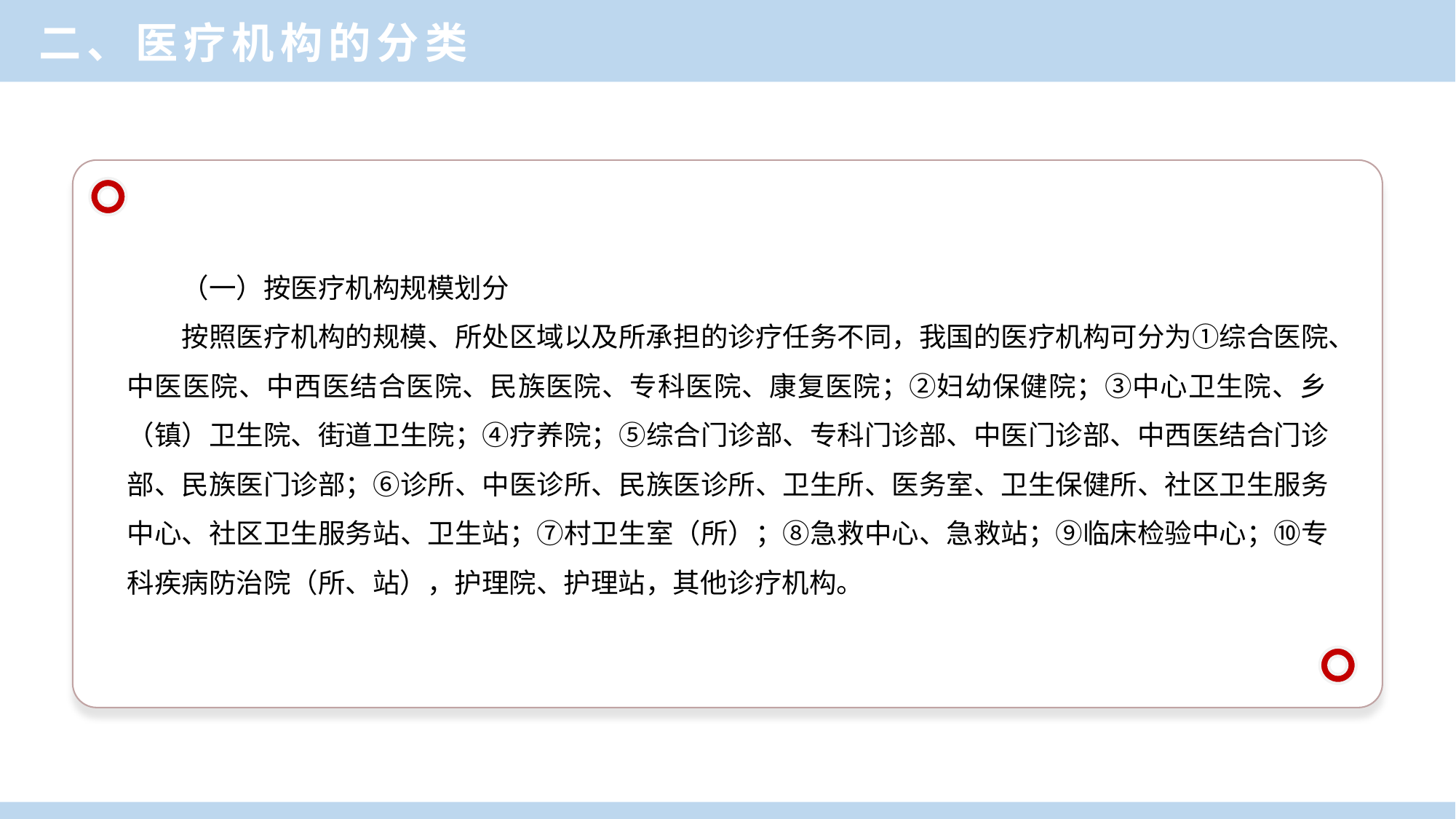

二、医疗机构的分类

（一）按医疗机构规模划分
按照医疗机构的规模、所处区域以及所承担的诊疗任务不同，我国的医疗机构可分为①综合医院、中医医院、中西医结合医院、民族医院、专科医院、康复医院；②妇幼保健院；③中心卫生院、乡（镇）卫生院、街道卫生院；④疗养院；⑤综合门诊部、专科门诊部、中医门诊部、中西医结合门诊部、民族医门诊部；⑥诊所、中医诊所、民族医诊所、卫生所、医务室、卫生保健所、社区卫生服务中心、社区卫生服务站、卫生站；⑦村卫生室（所）；⑧急救中心、急救站；⑨临床检验中心；⑩专科疾病防治院（所、站），护理院、护理站，其他诊疗机构。